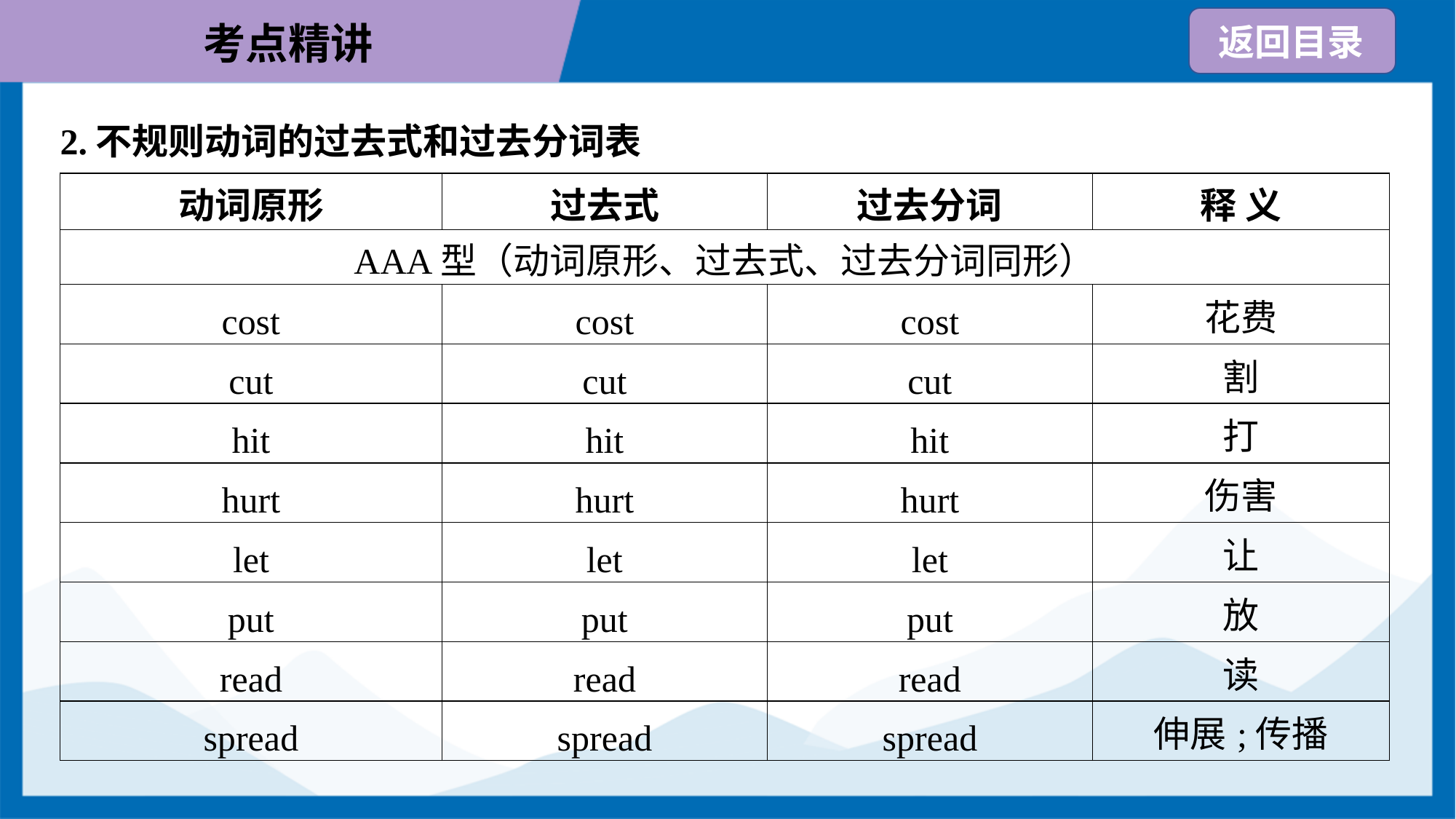

2.不规则动词的过去式和过去分词表
| 动词原形 | 过去式 | 过去分词 | 释 义 |
| --- | --- | --- | --- |
| AAA型（动词原形、过去式、过去分词同形） |  |  |  |
| cost | cost | cost | 花费 |
| cut | cut | cut | 割 |
| hit | hit | hit | 打 |
| hurt | hurt | hurt | 伤害 |
| let | let | let | 让 |
| put | put | put | 放 |
| read | read | read | 读 |
| spread | spread | spread | 伸展;传播 |